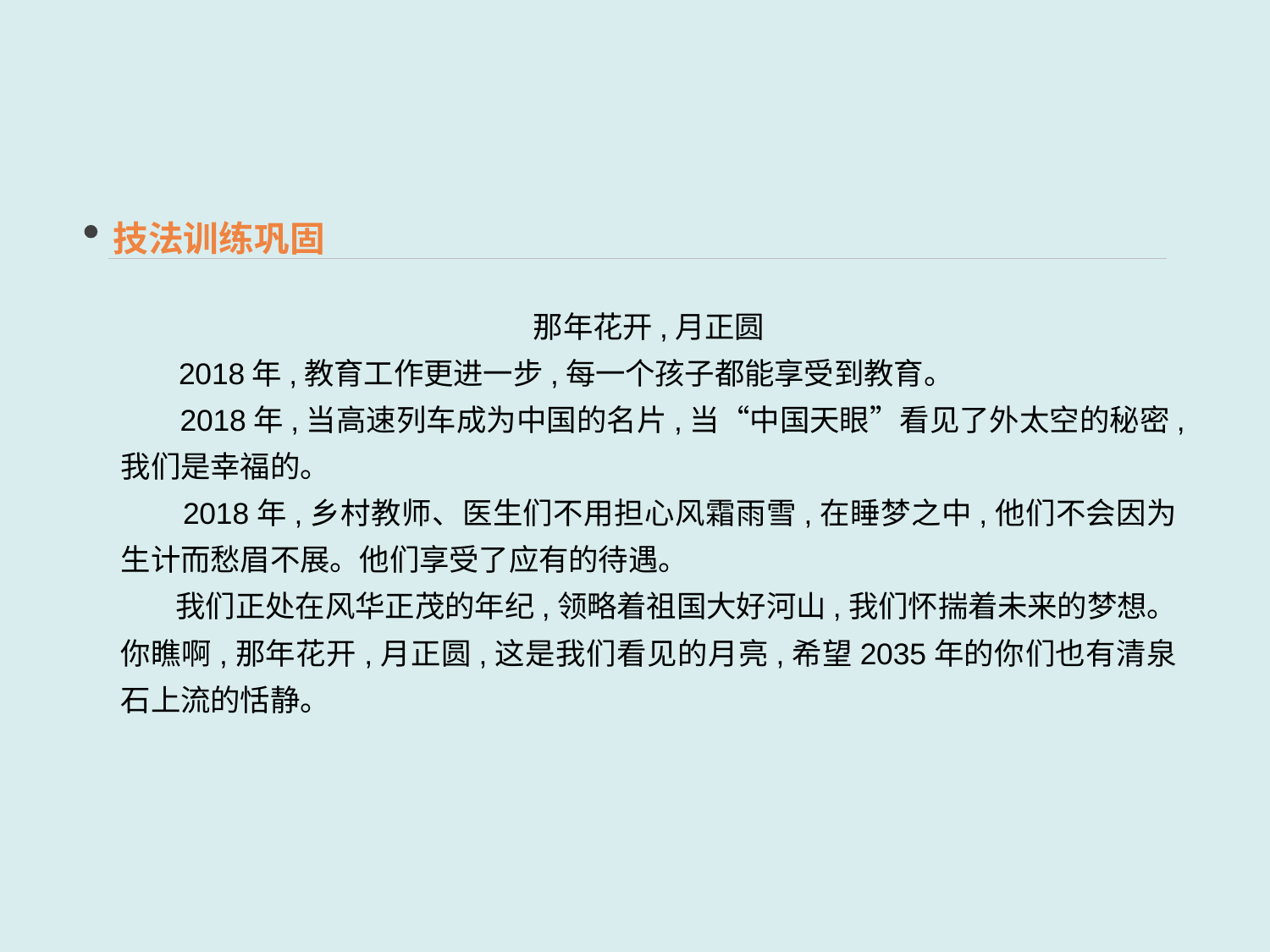

技法训练巩固

那年花开,月正圆
       2018年,教育工作更进一步,每一个孩子都能享受到教育。
       2018年,当高速列车成为中国的名片,当“中国天眼”看见了外太空的秘密,我们是幸福的。
       2018年,乡村教师、医生们不用担心风霜雨雪,在睡梦之中,他们不会因为生计而愁眉不展。他们享受了应有的待遇。
       我们正处在风华正茂的年纪,领略着祖国大好河山,我们怀揣着未来的梦想。你瞧啊,那年花开,月正圆,这是我们看见的月亮,希望2035年的你们也有清泉石上流的恬静。